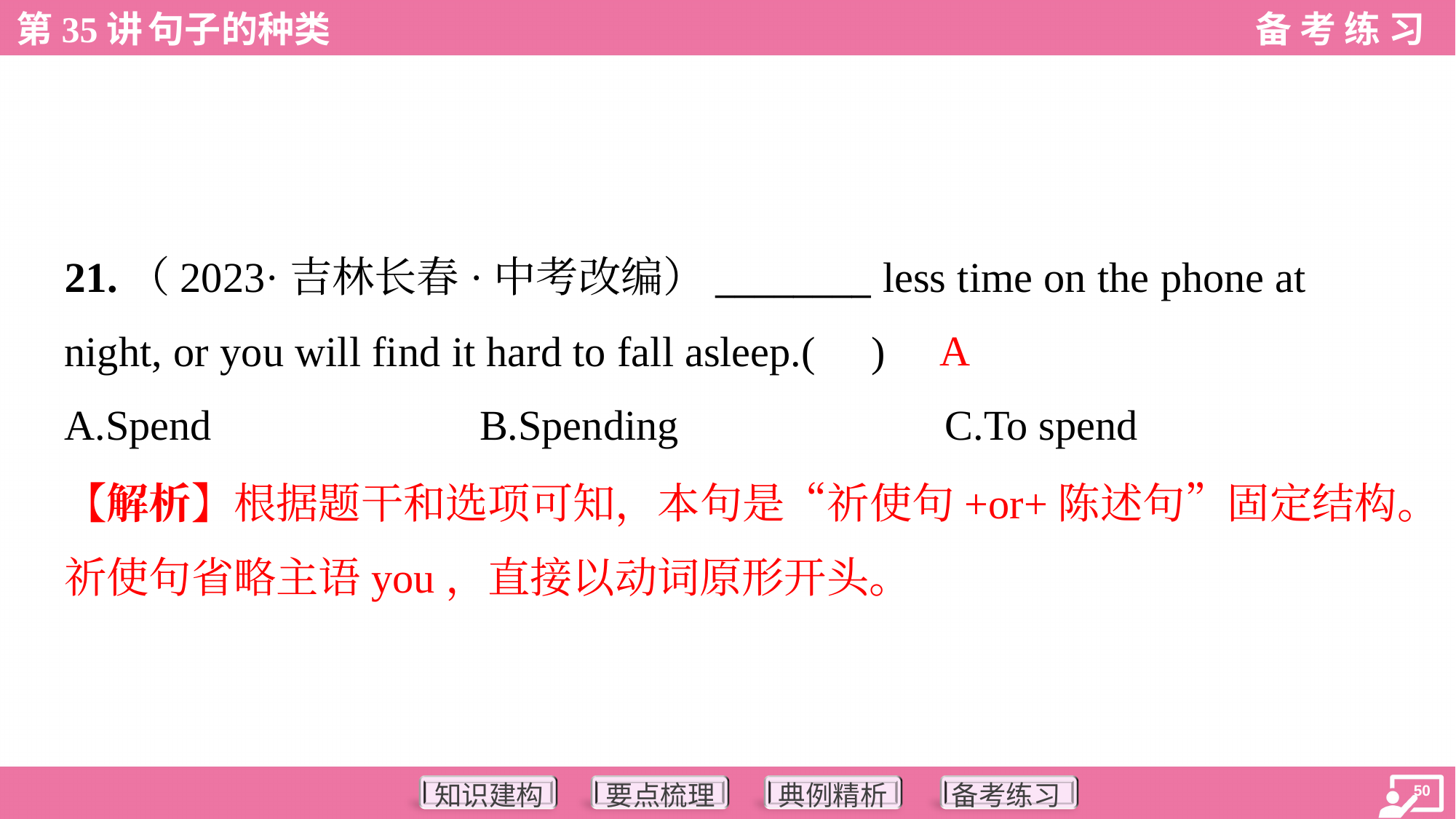

21.（2023·吉林长春·中考改编）________ less time on the phone at
night, or you will find it hard to fall asleep.(     )
A
A.Spend	B.Spending	C.To spend
【解析】根据题干和选项可知，本句是“祈使句+or+陈述句”固定结构。
祈使句省略主语you，直接以动词原形开头。